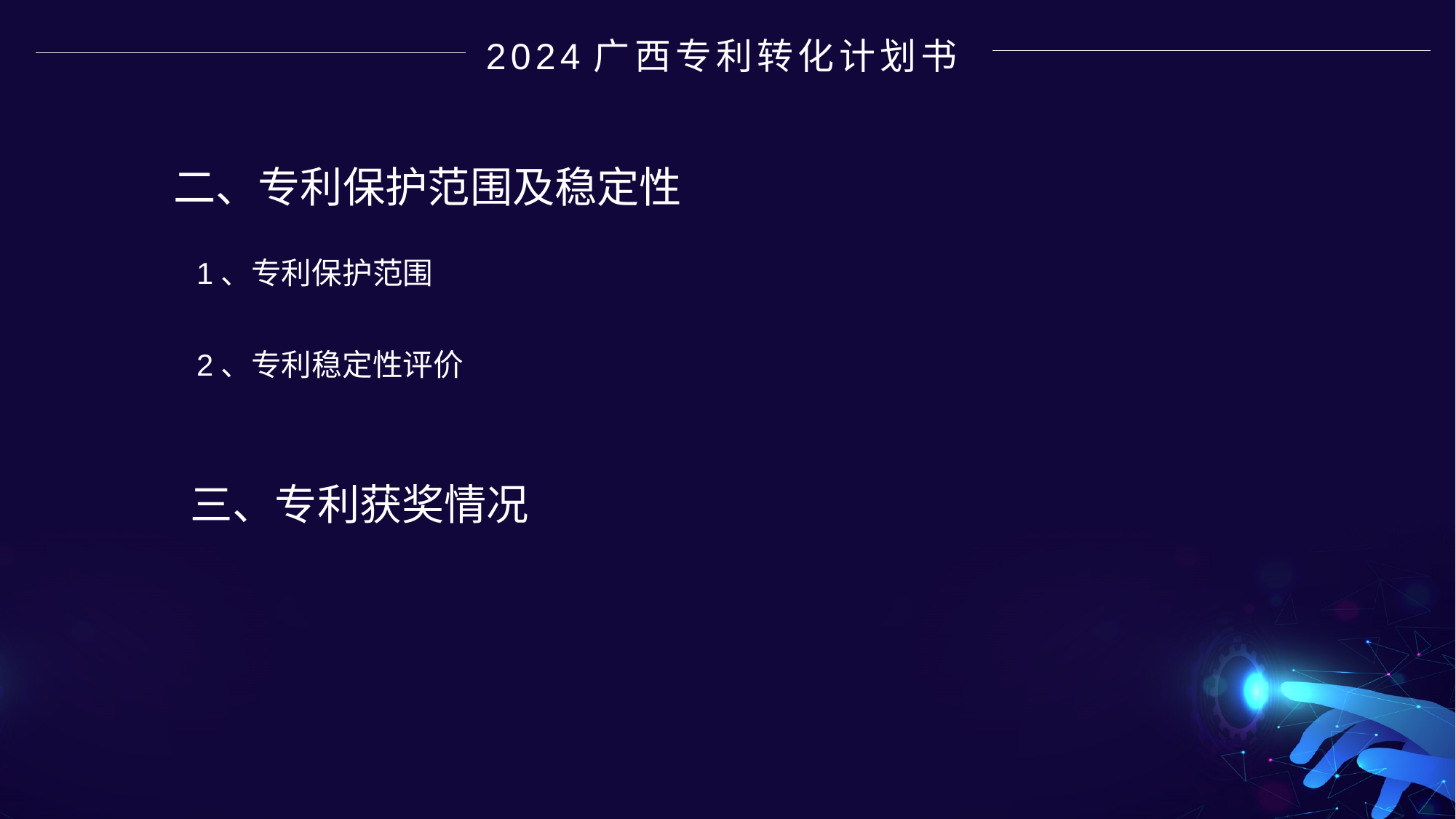

2024广西专利转化计划书
二、专利保护范围及稳定性
1、专利保护范围
2、专利稳定性评价
三、专利获奖情况